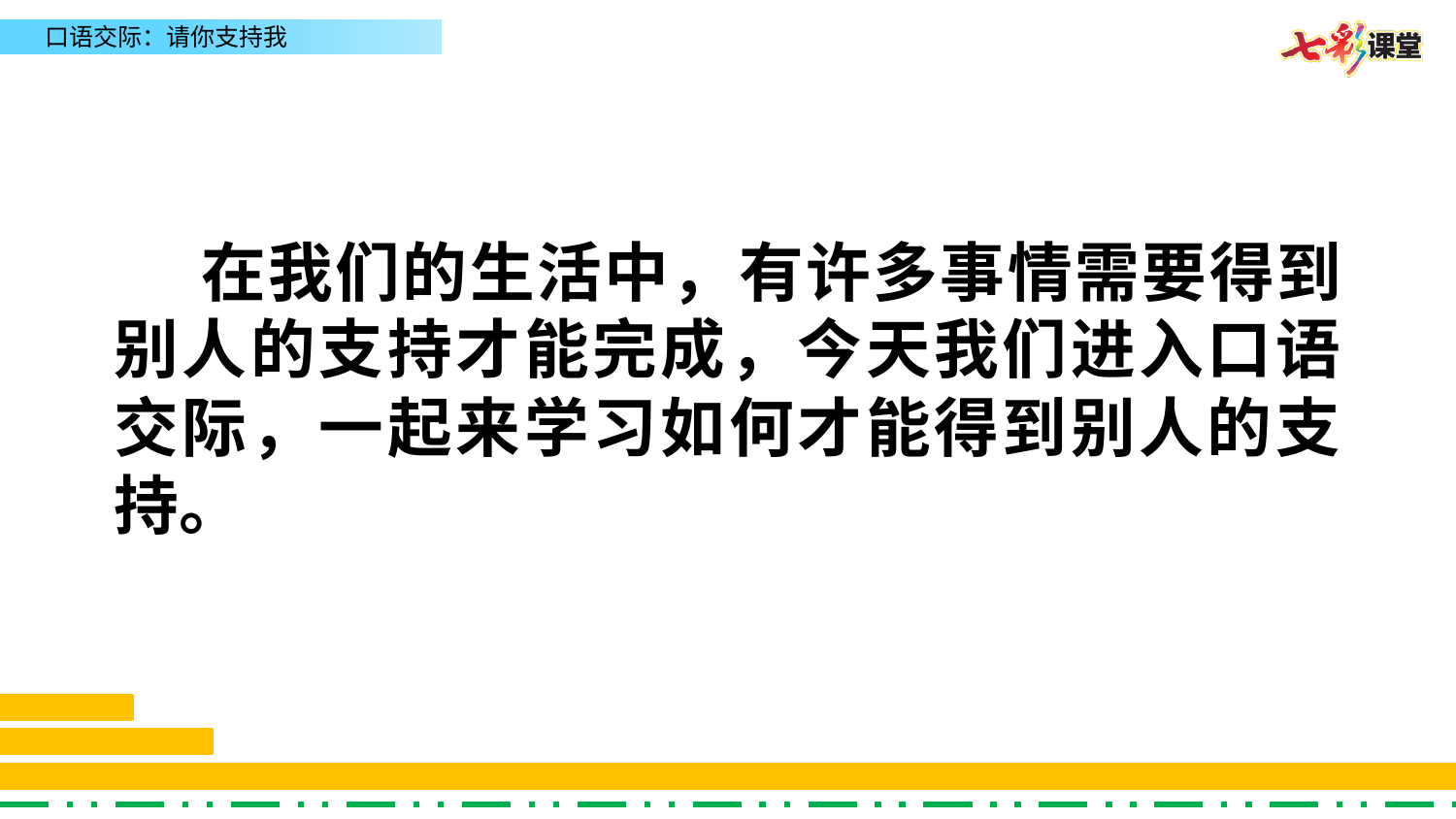

在我们的生活中，有许多事情需要得到别人的支持才能完成，今天我们进入口语交际，一起来学习如何才能得到别人的支持。